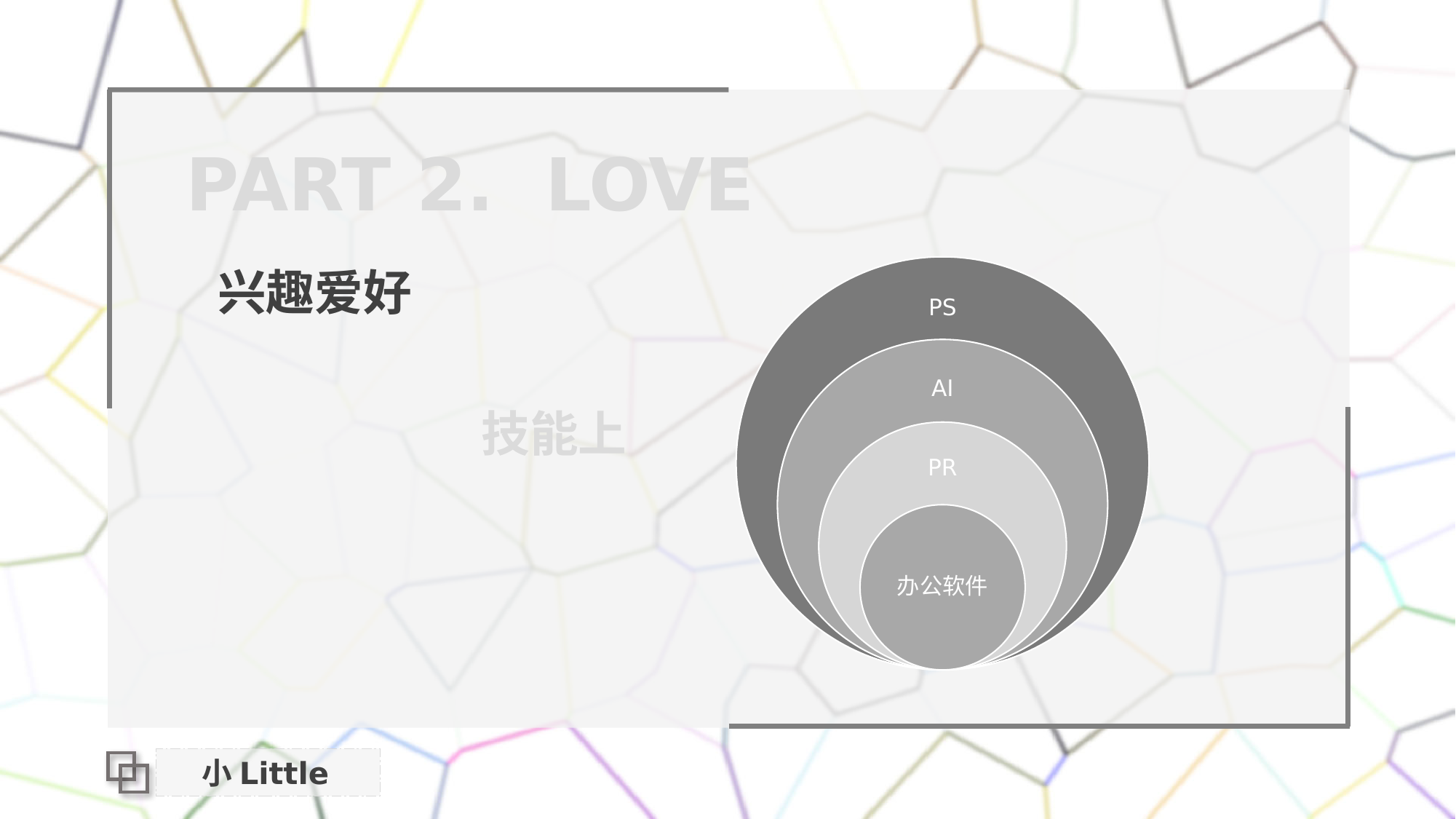

PART 2.  LOVE
兴趣爱好
PS
AI
PR
办公软件
技能上